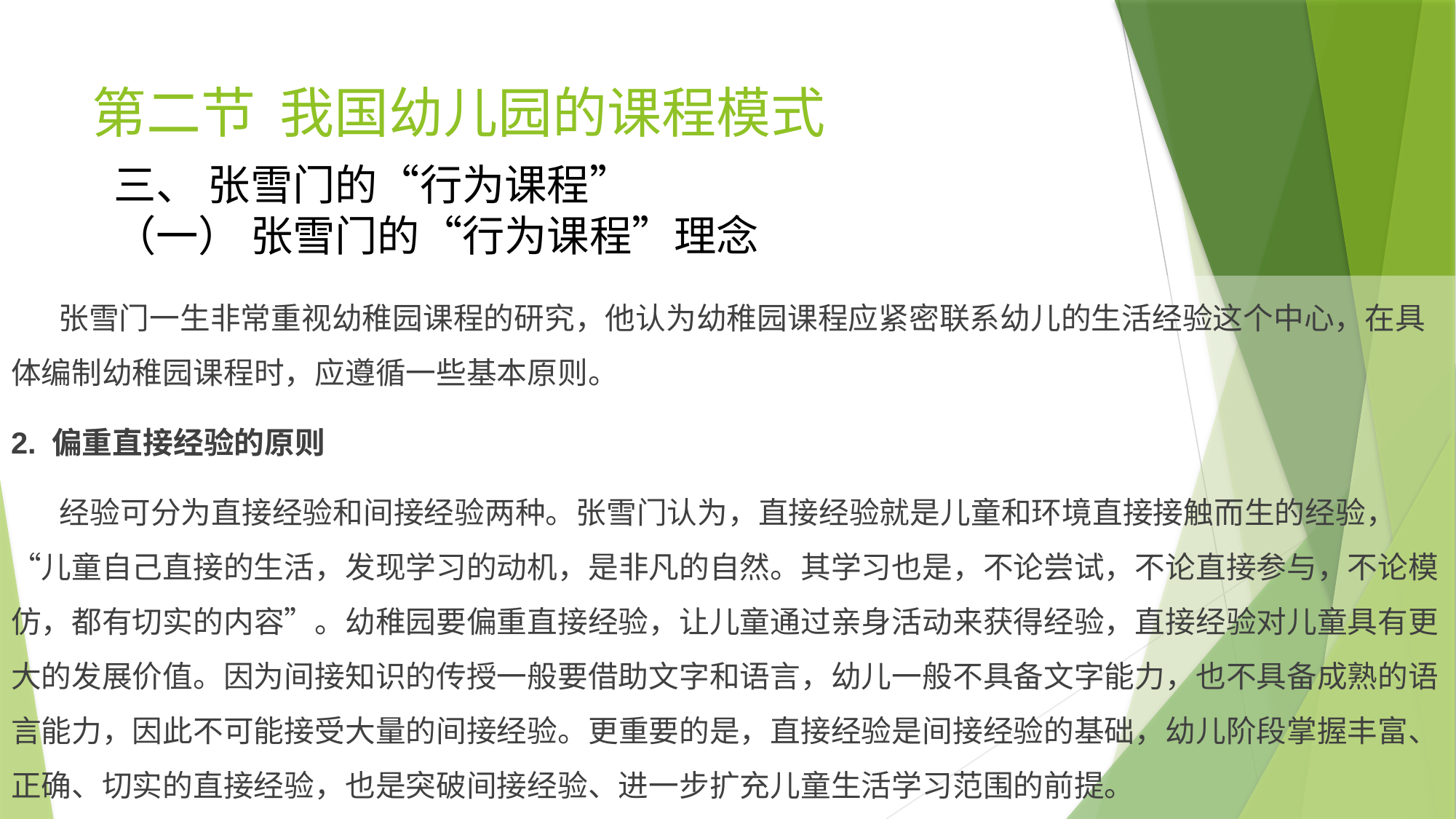

# 第二节  我国幼儿园的课程模式
三、 张雪门的“行为课程”
（一） 张雪门的“行为课程”理念

      张雪门一生非常重视幼稚园课程的研究，他认为幼稚园课程应紧密联系幼儿的生活经验这个中心，在具体编制幼稚园课程时，应遵循一些基本原则。
2. 偏重直接经验的原则
      经验可分为直接经验和间接经验两种。张雪门认为，直接经验就是儿童和环境直接接触而生的经验，“儿童自己直接的生活，发现学习的动机，是非凡的自然。其学习也是，不论尝试，不论直接参与，不论模仿，都有切实的内容”。幼稚园要偏重直接经验，让儿童通过亲身活动来获得经验，直接经验对儿童具有更大的发展价值。因为间接知识的传授一般要借助文字和语言，幼儿一般不具备文字能力，也不具备成熟的语言能力，因此不可能接受大量的间接经验。更重要的是，直接经验是间接经验的基础，幼儿阶段掌握丰富、正确、切实的直接经验，也是突破间接经验、进一步扩充儿童生活学习范围的前提。